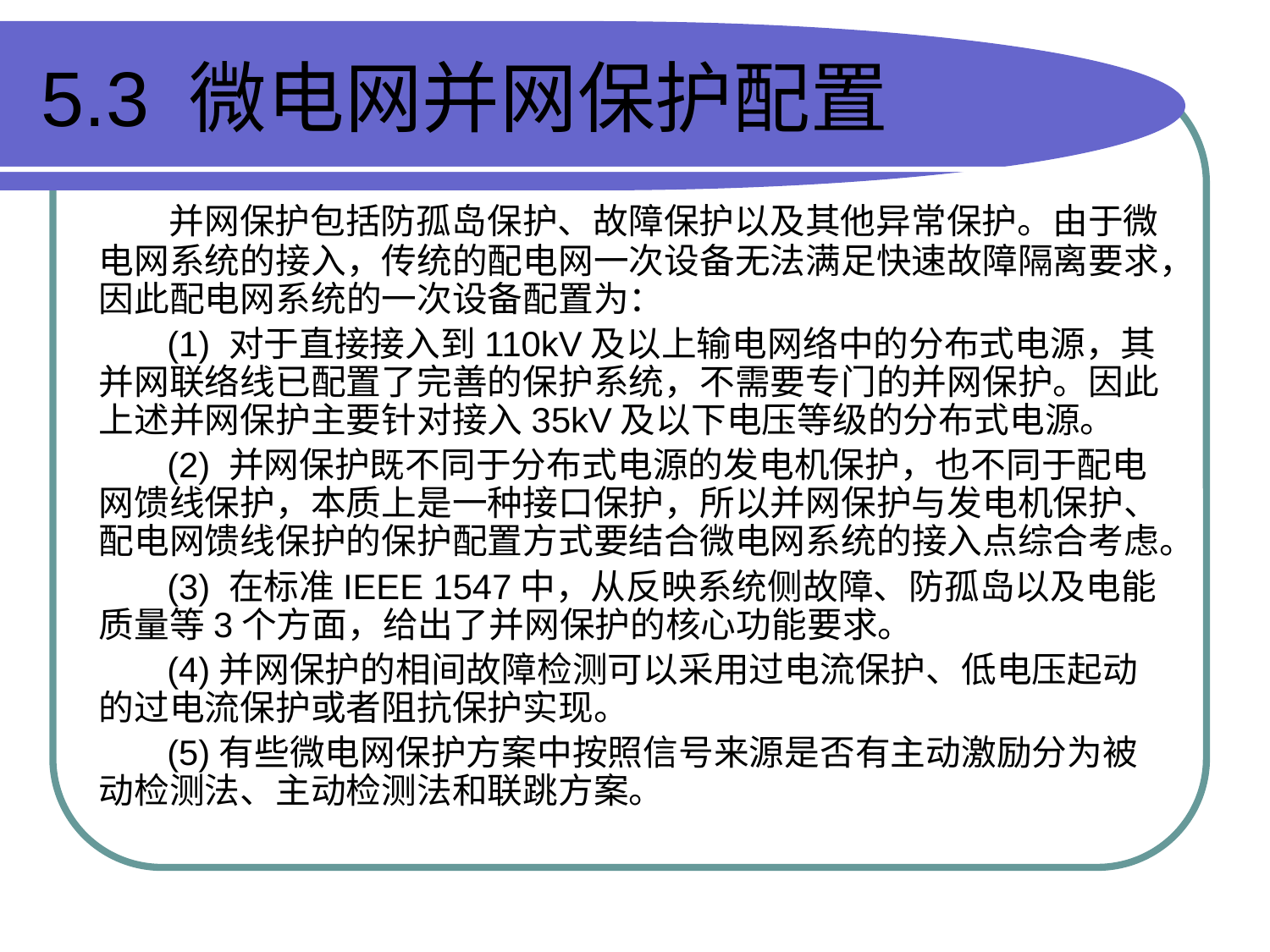

# 5.3 微电网并网保护配置
       并网保护包括防孤岛保护、故障保护以及其他异常保护。由于微电网系统的接入，传统的配电网一次设备无法满足快速故障隔离要求，因此配电网系统的一次设备配置为：
       (1) 对于直接接入到110kV及以上输电网络中的分布式电源，其并网联络线已配置了完善的保护系统，不需要专门的并网保护。因此上述并网保护主要针对接入35kV及以下电压等级的分布式电源。
       (2) 并网保护既不同于分布式电源的发电机保护，也不同于配电网馈线保护，本质上是一种接口保护，所以并网保护与发电机保护、配电网馈线保护的保护配置方式要结合微电网系统的接入点综合考虑。
       (3) 在标准IEEE 1547中，从反映系统侧故障、防孤岛以及电能质量等3个方面，给出了并网保护的核心功能要求。
       (4)并网保护的相间故障检测可以采用过电流保护、低电压起动的过电流保护或者阻抗保护实现。
       (5)有些微电网保护方案中按照信号来源是否有主动激励分为被动检测法、主动检测法和联跳方案。
78